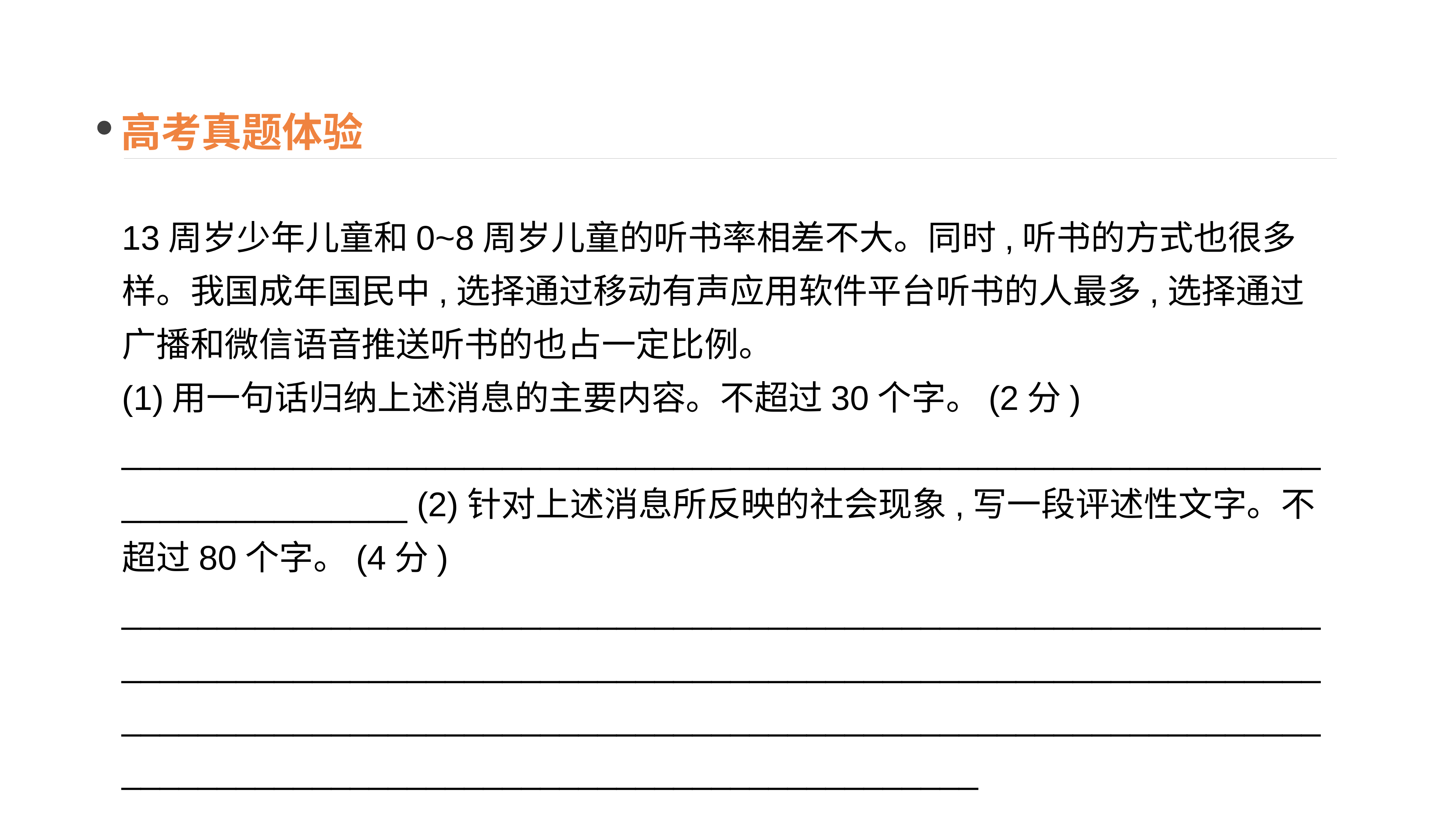

高考真题体验

13周岁少年儿童和0~8周岁儿童的听书率相差不大。同时,听书的方式也很多样。我国成年国民中,选择通过移动有声应用软件平台听书的人最多,选择通过广播和微信语音推送听书的也占一定比例。
(1)用一句话归纳上述消息的主要内容。不超过30个字。(2分)
______________________________________________________________________________ (2)针对上述消息所反映的社会现象,写一段评述性文字。不超过80个字。(4分)
__________________________________________________________________________________________________________________________________________________________________________________________________________________________________________